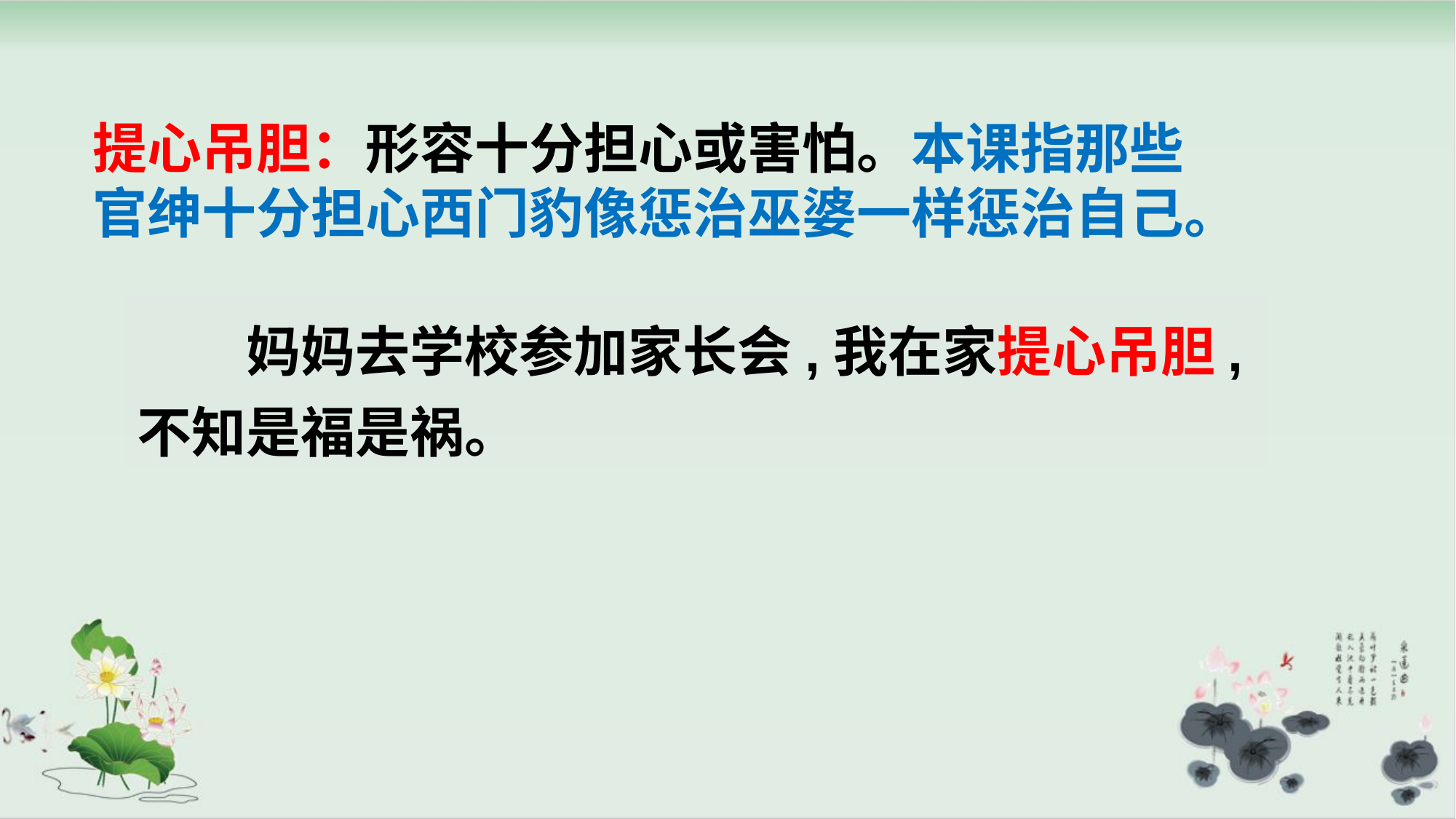

提心吊胆：形容十分担心或害怕。本课指那些官绅十分担心西门豹像惩治巫婆一样惩治自己。
　　妈妈去学校参加家长会,我在家提心吊胆,不知是福是祸。